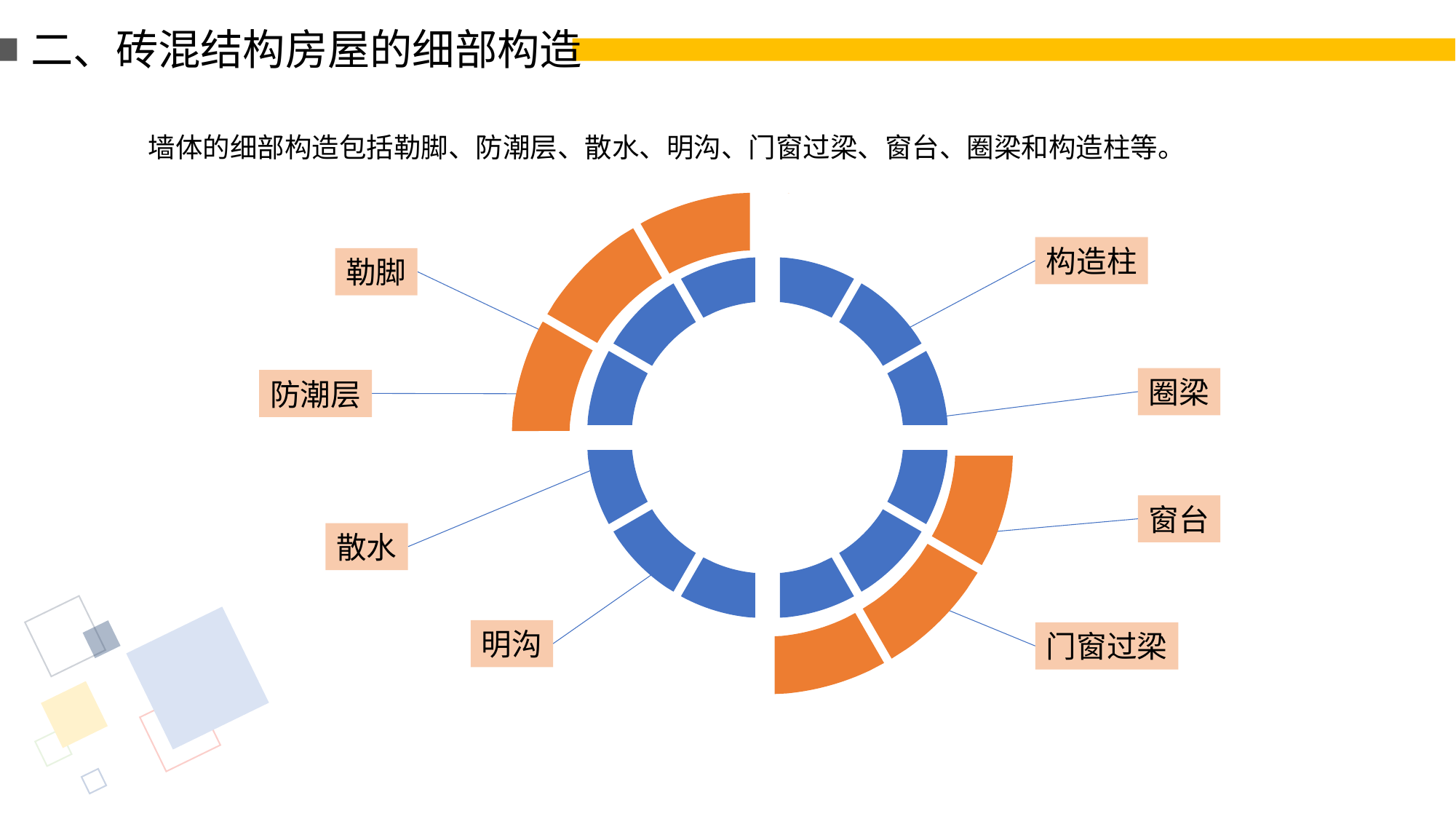

二、砖混结构房屋的细部构造
墙体的细部构造包括勒脚、防潮层、散水、明沟、门窗过梁、窗台、圈梁和构造柱等。

构造柱
勒脚

圈梁
防潮层
窗台
散水

明沟
门窗过梁